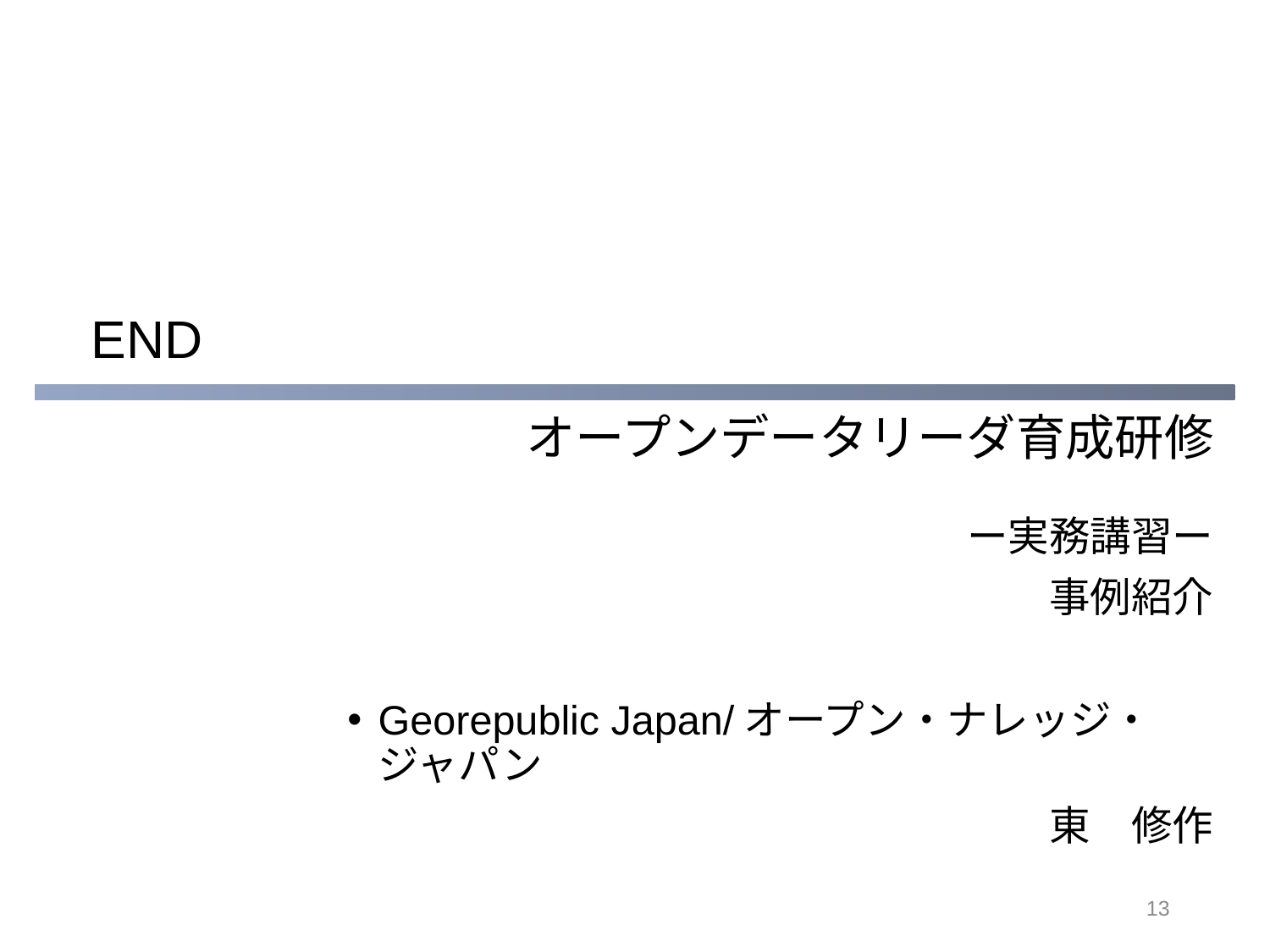

END

オープンデータリーダ育成研修
ー実務講習ー
事例紹介

Georepublic Japan/オープン・ナレッジ・ジャパン
東　修作
13